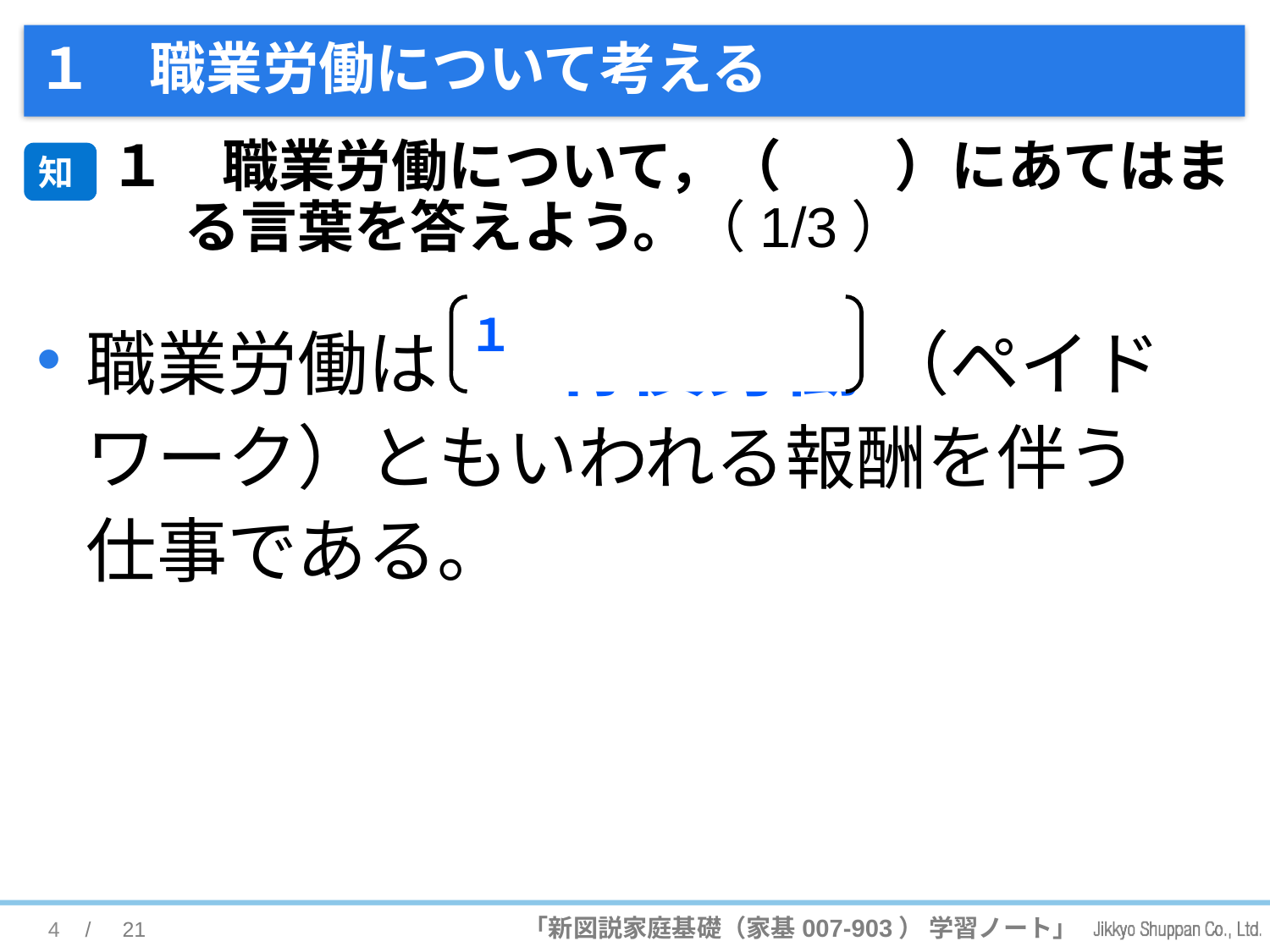

# １　職業労働について考える
１　職業労働について，（　　）にあてはまる言葉を答えよう。（1/3）
知
職業労働は (1) 有償労働 （ペイドワーク）ともいわれる報酬を伴う仕事である。
１
4